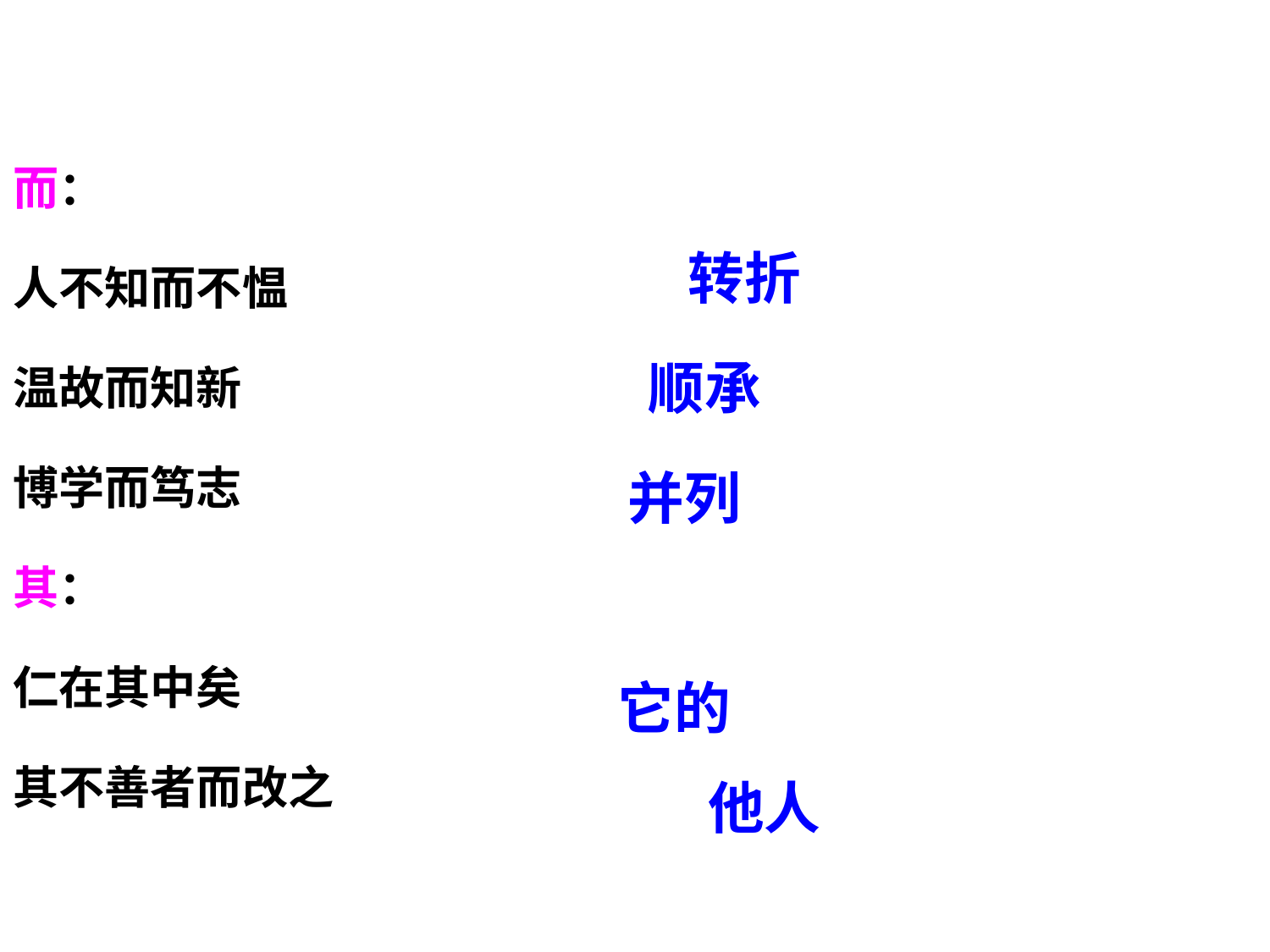

而：
人不知而不愠
温故而知新
博学而笃志
其：
仁在其中矣
其不善者而改之
转折
顺承
并列
它的
他人